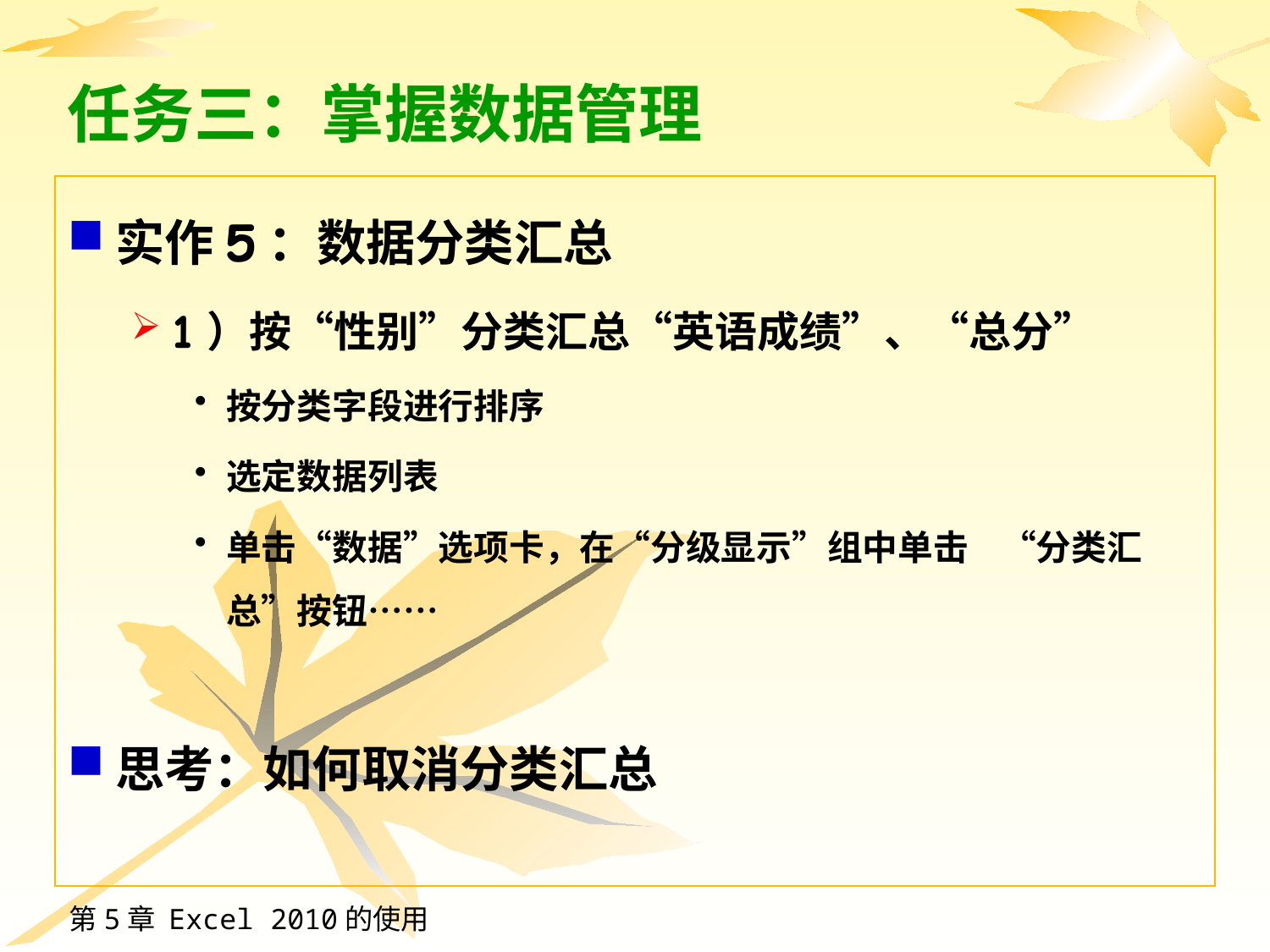

# 任务三：掌握数据管理
实作5：数据分类汇总
1）按“性别”分类汇总“英语成绩”、“总分”
按分类字段进行排序
选定数据列表
单击“数据”选项卡，在“分级显示”组中单击    “分类汇总”按钮……

思考：如何取消分类汇总